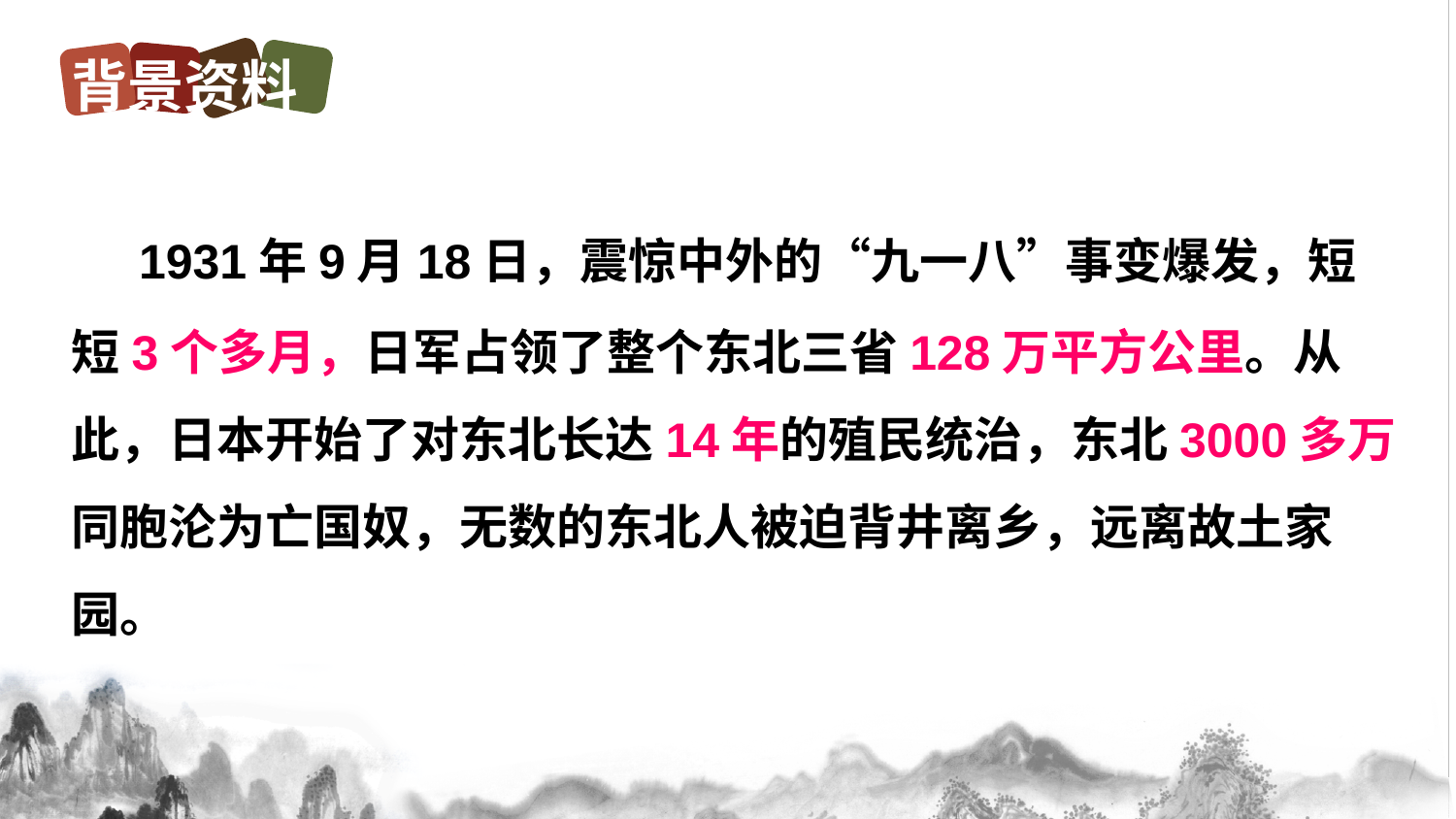

背景资料

    1931年9月18日，震惊中外的“九一八”事变爆发，短短3个多月，日军占领了整个东北三省128万平方公里。从此，日本开始了对东北长达14年的殖民统治，东北3000多万同胞沦为亡国奴，无数的东北人被迫背井离乡，远离故土家园。